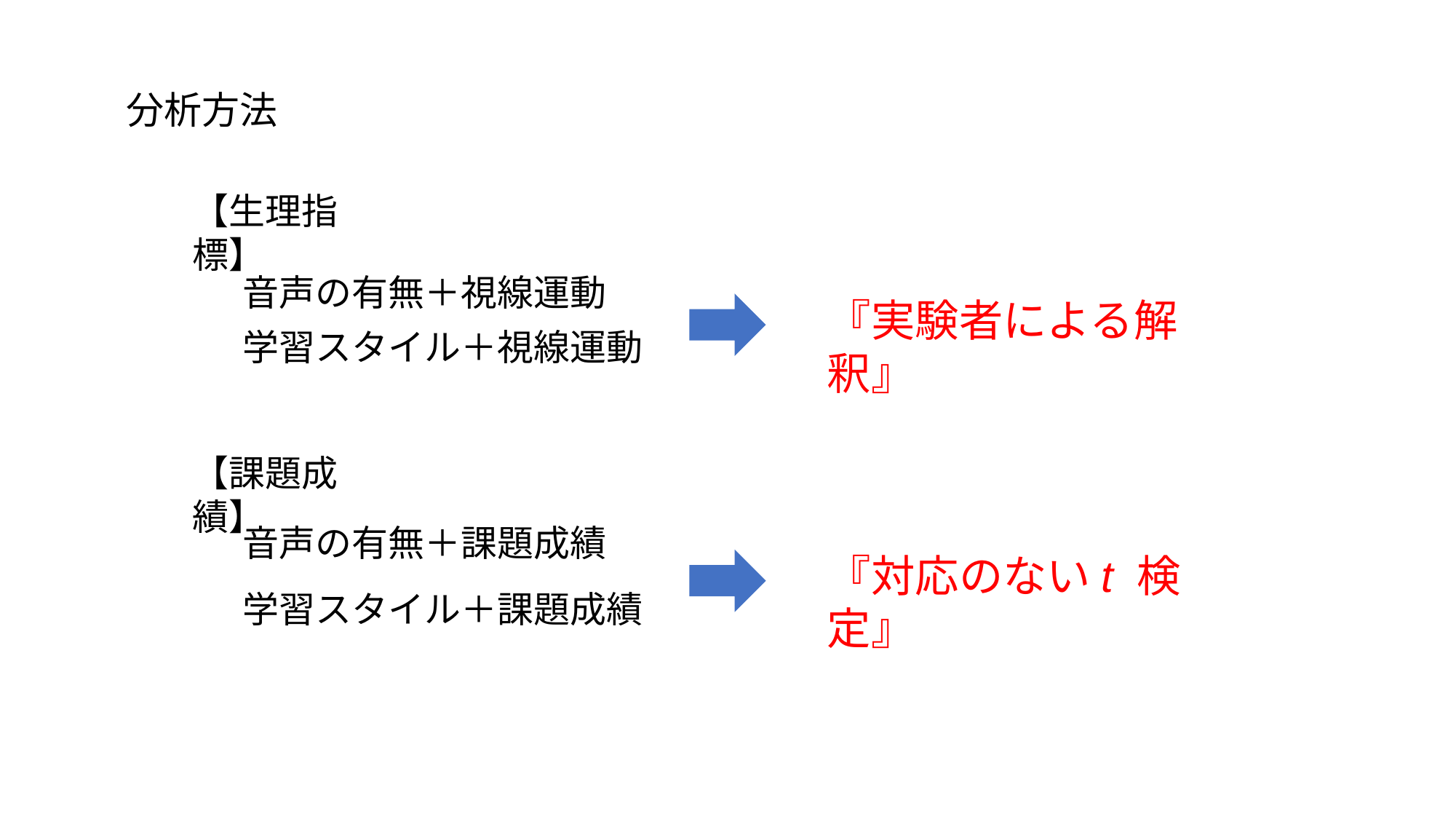

分析方法
【生理指標】
音声の有無＋視線運動
『実験者による解釈』

学習スタイル＋視線運動
【課題成績】
音声の有無＋課題成績
『対応のないt 検定』

学習スタイル＋課題成績